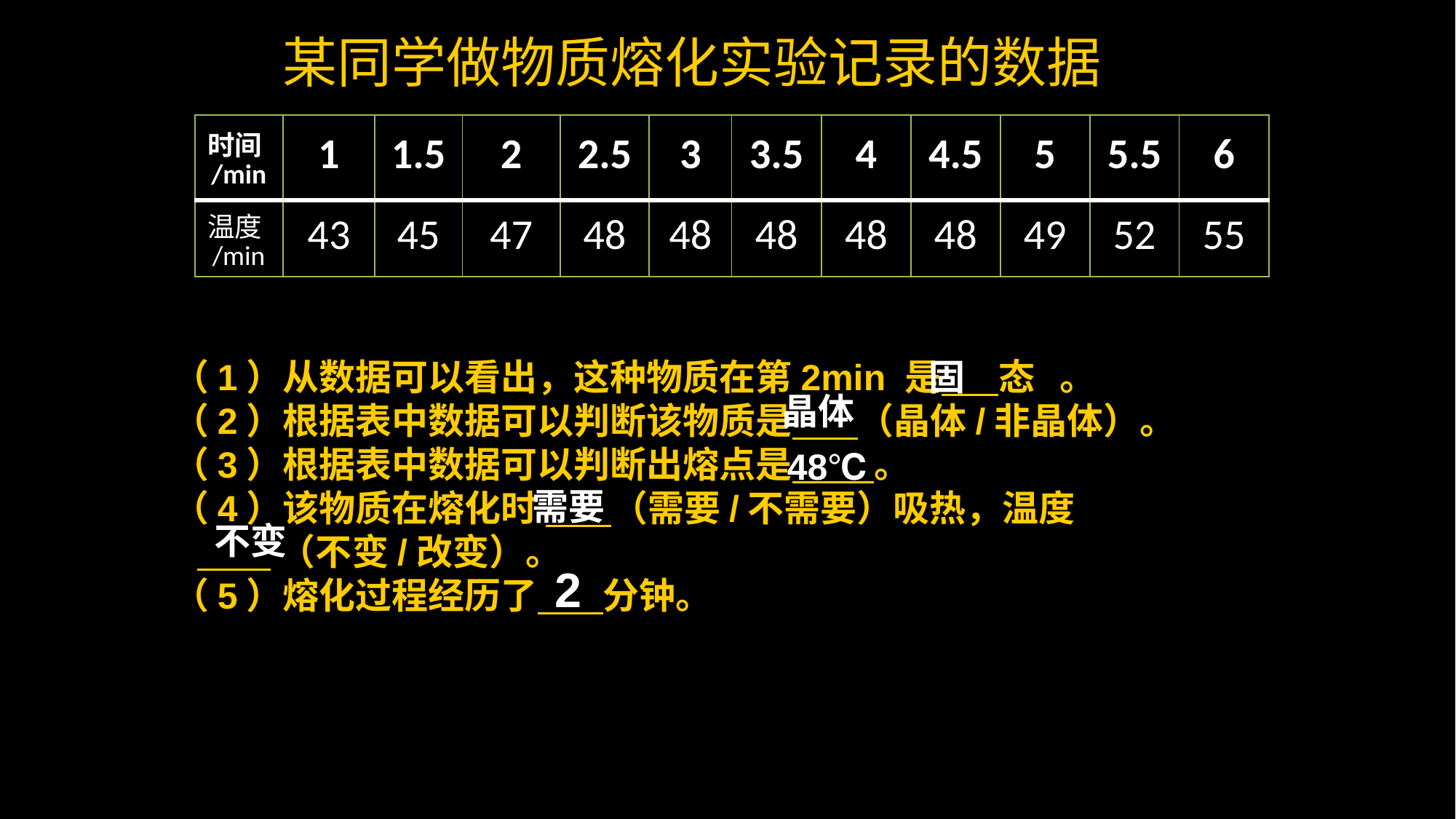

某同学做物质熔化实验记录的数据
| 时间/min | 1 | 1.5 | 2 | 2.5 | 3 | 3.5 | 4 | 4.5 | 5 | 5.5 | 6 |
| --- | --- | --- | --- | --- | --- | --- | --- | --- | --- | --- | --- |
| 温度/min | 43 | 45 | 47 | 48 | 48 | 48 | 48 | 48 | 49 | 52 | 55 |
（1）从数据可以看出，这种物质在第2min 是       态   。
（2）根据表中数据可以判断该物质是        （晶体/非晶体）。
（3）根据表中数据可以判断出熔点是          。
（4）该物质在熔化时         （需要/不需要）吸热，温度
            （不变/改变）。
（5）熔化过程经历了        分钟。

固
晶体
48℃
需要
不变
2